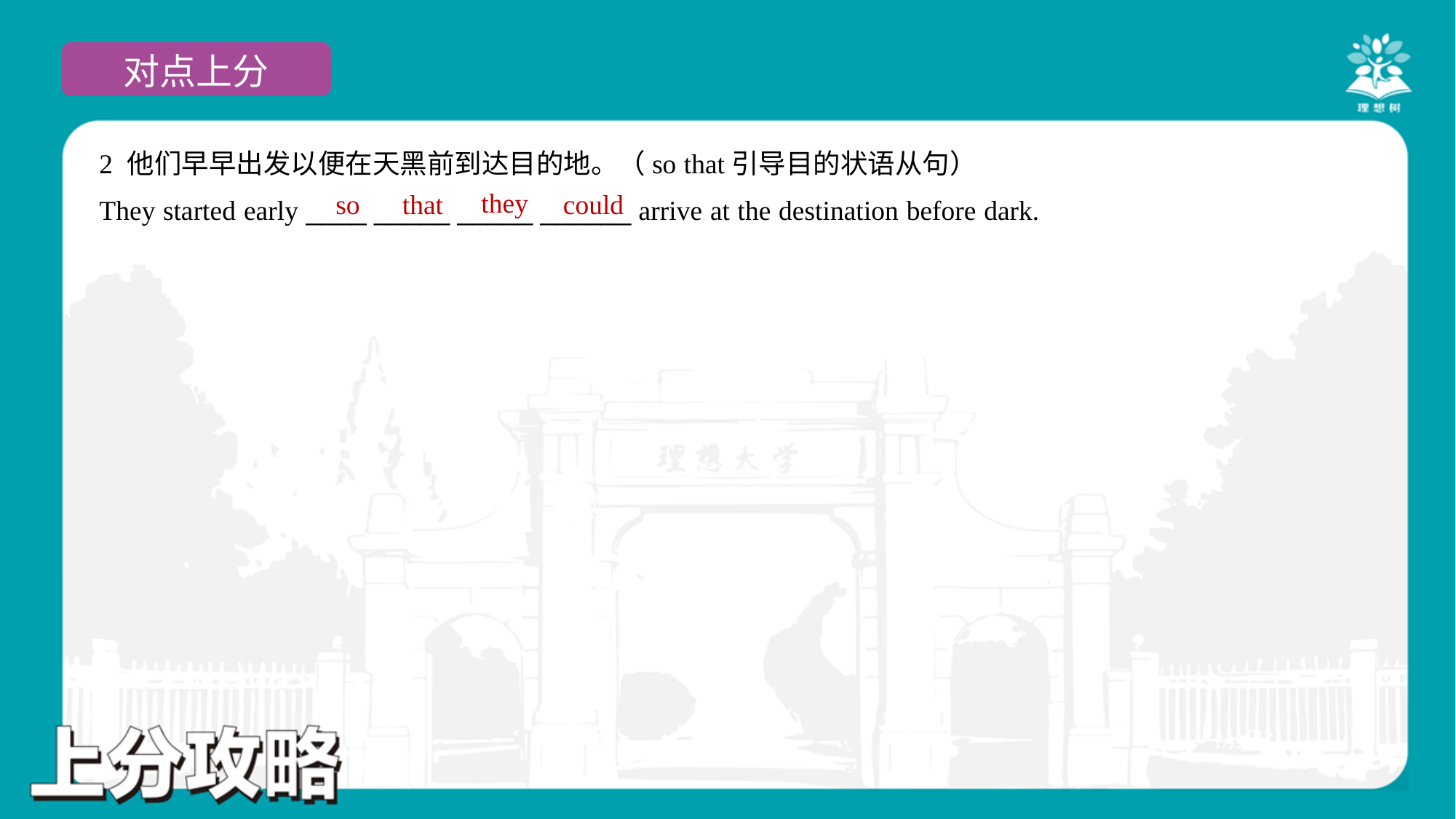

2 他们早早出发以便在天黑前到达目的地。（so that引导目的状语从句）
They started early ____ _____ _____ ______ arrive at the destination before dark.
they
so
that
could